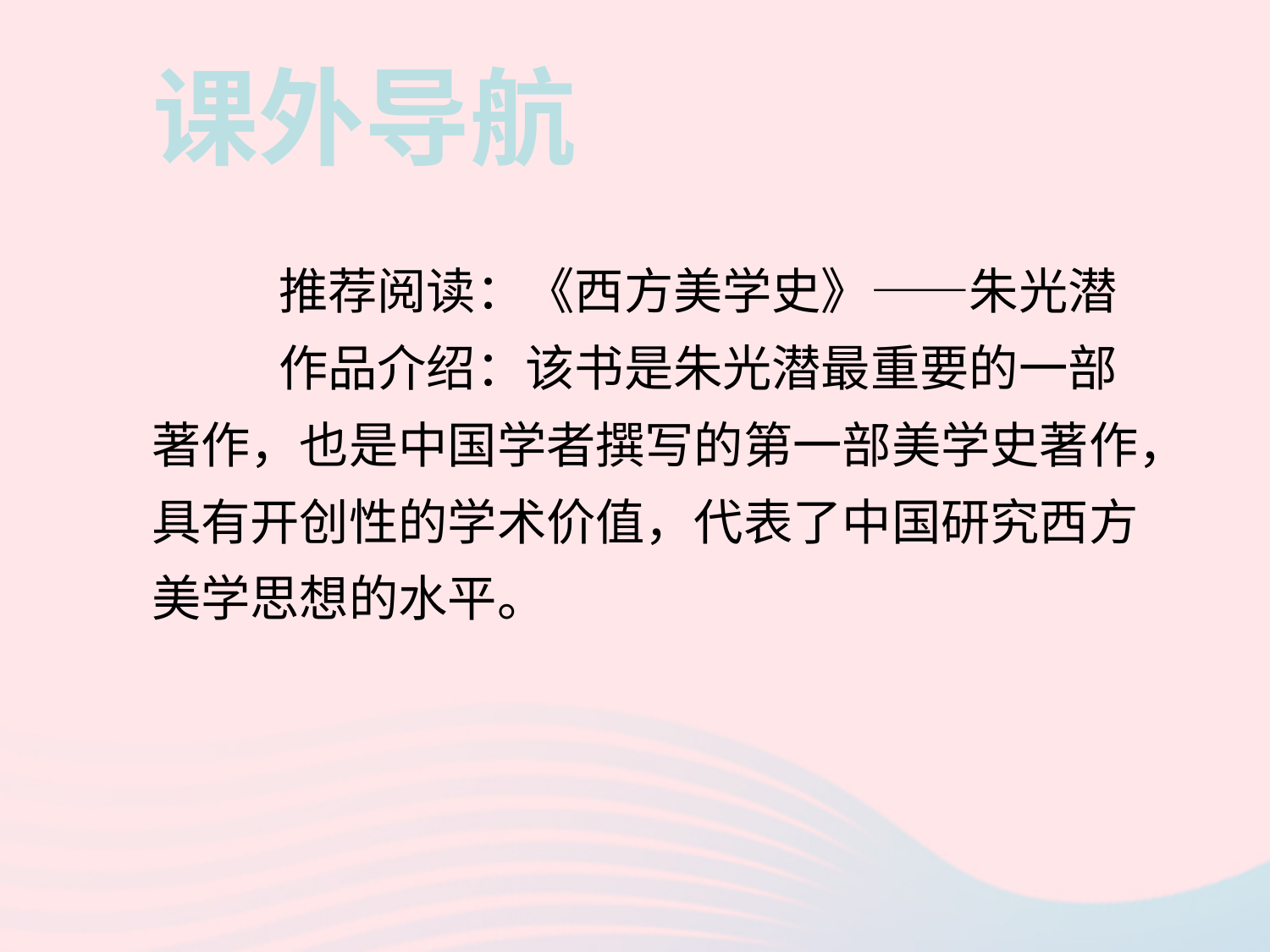

课外导航
	推荐阅读：《西方美学史》——朱光潜
	作品介绍：该书是朱光潜最重要的一部著作，也是中国学者撰写的第一部美学史著作，具有开创性的学术价值，代表了中国研究西方美学思想的水平。